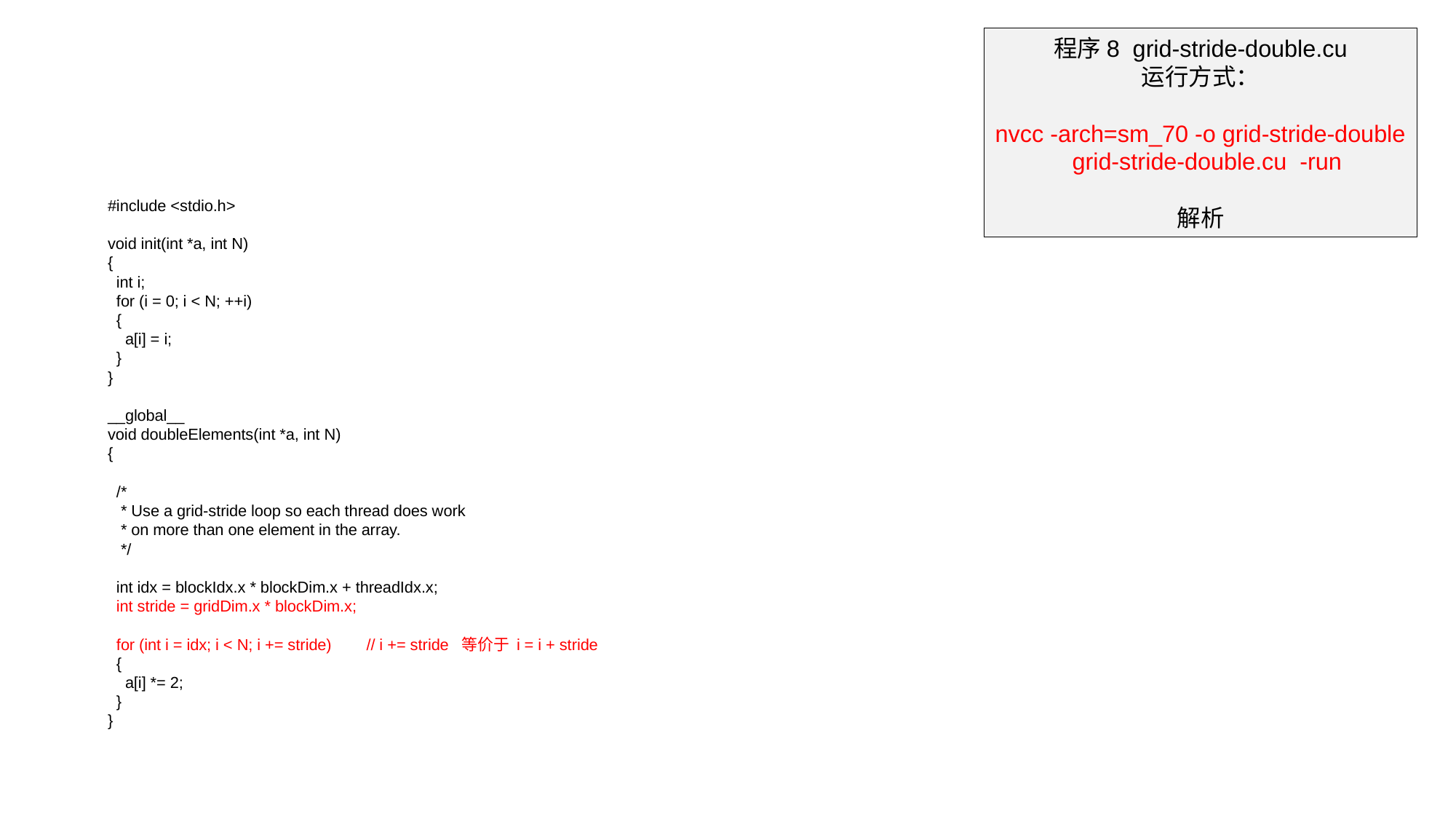

程序8  grid-stride-double.cu
运行方式：

nvcc -arch=sm_70 -o grid-stride-double   grid-stride-double.cu  -run

解析
#include <stdio.h>

void init(int *a, int N)
{
  int i;
  for (i = 0; i < N; ++i)
  {
    a[i] = i;
  }
}

__global__
void doubleElements(int *a, int N)
{

  /*
   * Use a grid-stride loop so each thread does work
   * on more than one element in the array.
   */

  int idx = blockIdx.x * blockDim.x + threadIdx.x;
  int stride = gridDim.x * blockDim.x;

  for (int i = idx; i < N; i += stride)        // i += stride  等价于 i = i + stride
  {
    a[i] *= 2;
  }
}